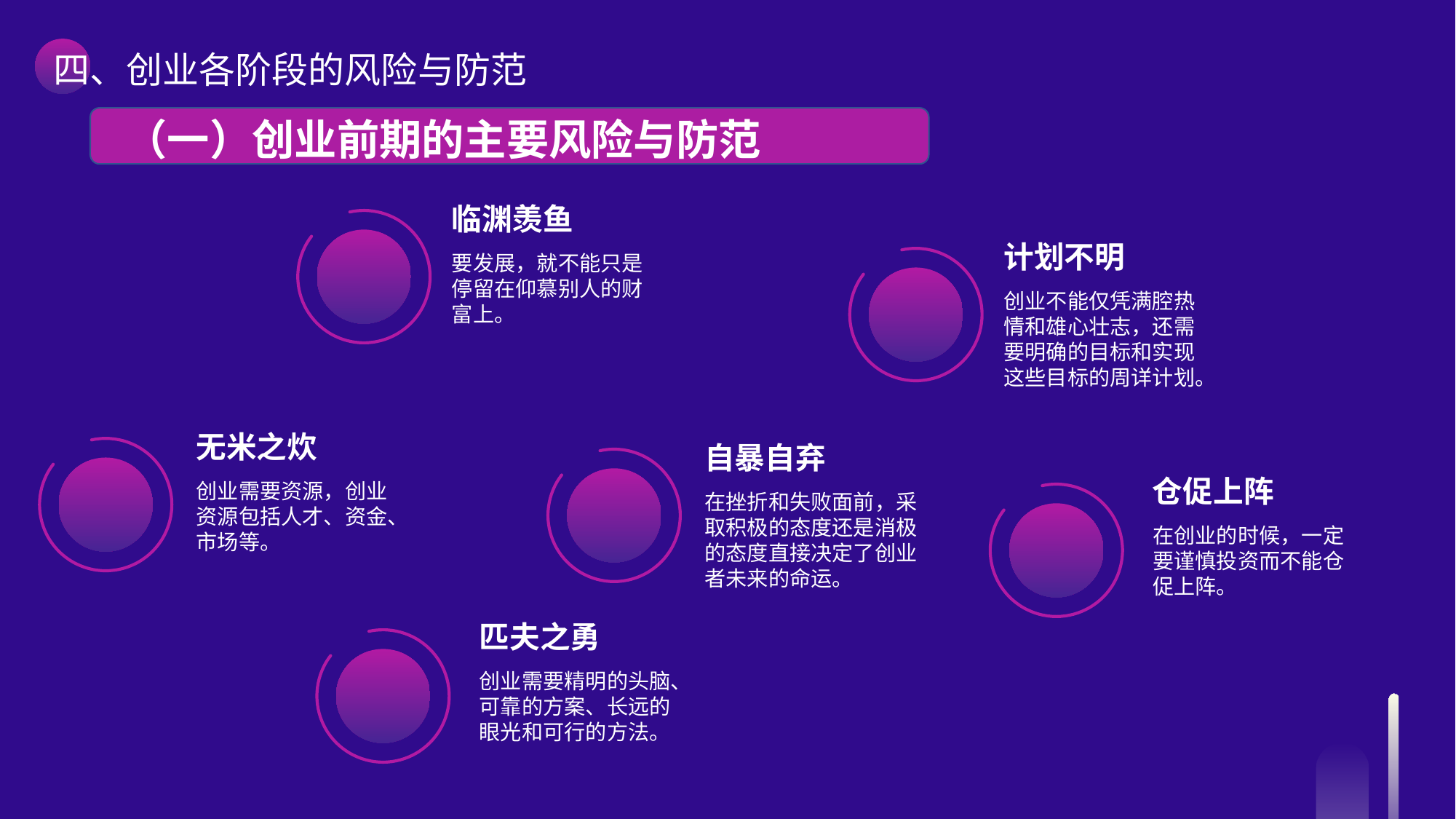

四、创业各阶段的风险与防范

 （一）创业前期的主要风险与防范
临渊羡鱼

要发展，就不能只是停留在仰慕别人的财富上。
计划不明

创业不能仅凭满腔热情和雄心壮志，还需要明确的目标和实现这些目标的周详计划。
无米之炊

创业需要资源，创业资源包括人才、资金、市场等。
自暴自弃

在挫折和失败面前，采取积极的态度还是消极的态度直接决定了创业者未来的命运。
仓促上阵

在创业的时候，一定要谨慎投资而不能仓促上阵。
匹夫之勇

创业需要精明的头脑、可靠的方案、长远的眼光和可行的方法。